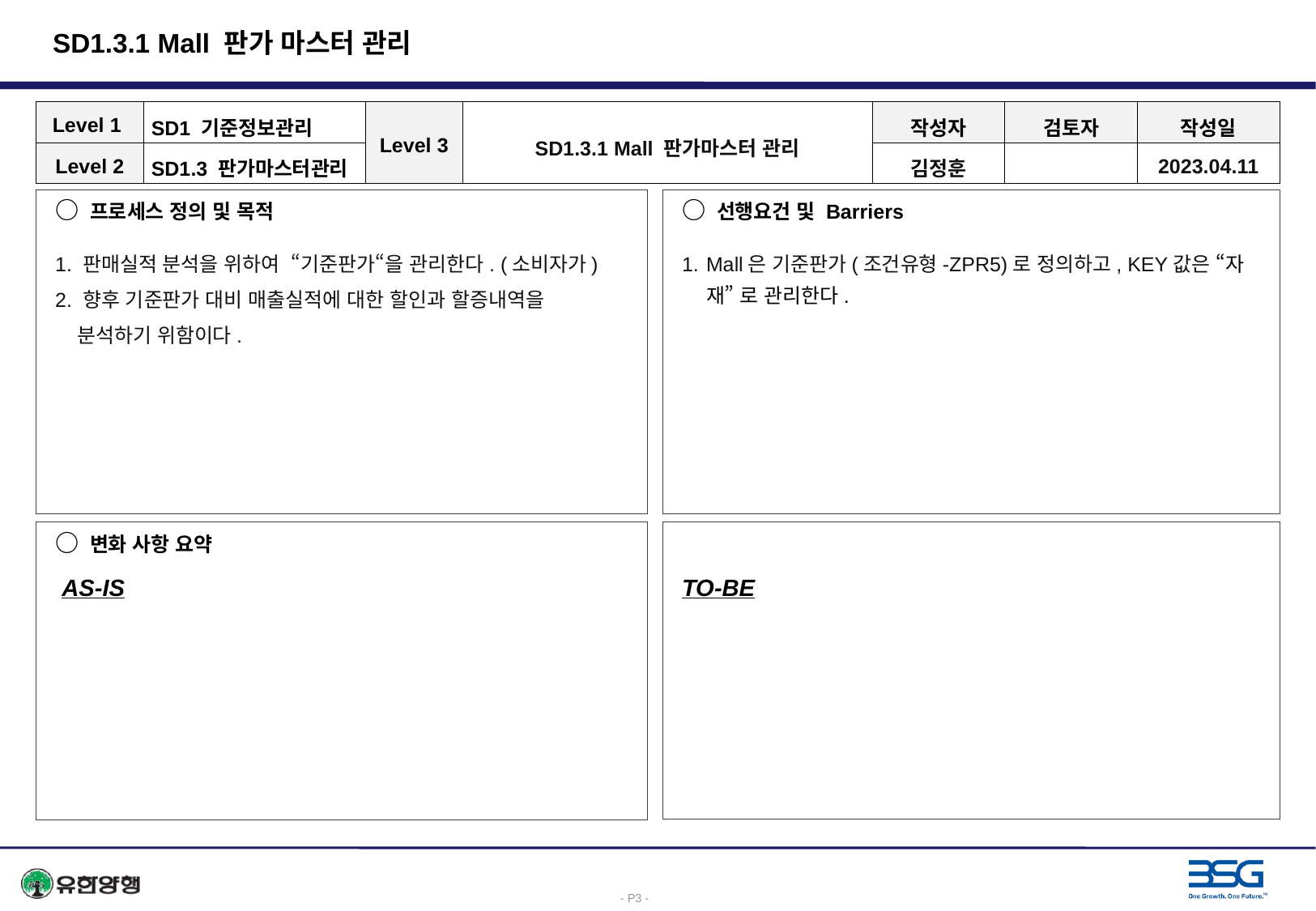

# SD1.3.1 Mall 판가 마스터 관리
| Level 1 | SD1 기준정보관리 | Level 3 | SD1.3.1 Mall 판가마스터 관리 | 작성자 | 검토자 | 작성일 |
| --- | --- | --- | --- | --- | --- | --- |
| Level 2 | SD1.3 판가마스터관리 |  |  | 김정훈 |  | 2023.04.11 |
○ 프로세스 정의 및 목적

1. 판매실적 분석을 위하여  “기준판가“을 관리한다. (소비자가)
2. 향후 기준판가 대비 매출실적에 대한 할인과 할증내역을
   분석하기 위함이다.
○ 선행요건 및 Barriers

Mall은 기준판가(조건유형-ZPR5)로 정의하고, KEY값은 “자재” 로 관리한다.
○ 변화 사항 요약

 AS-IS

TO-BE